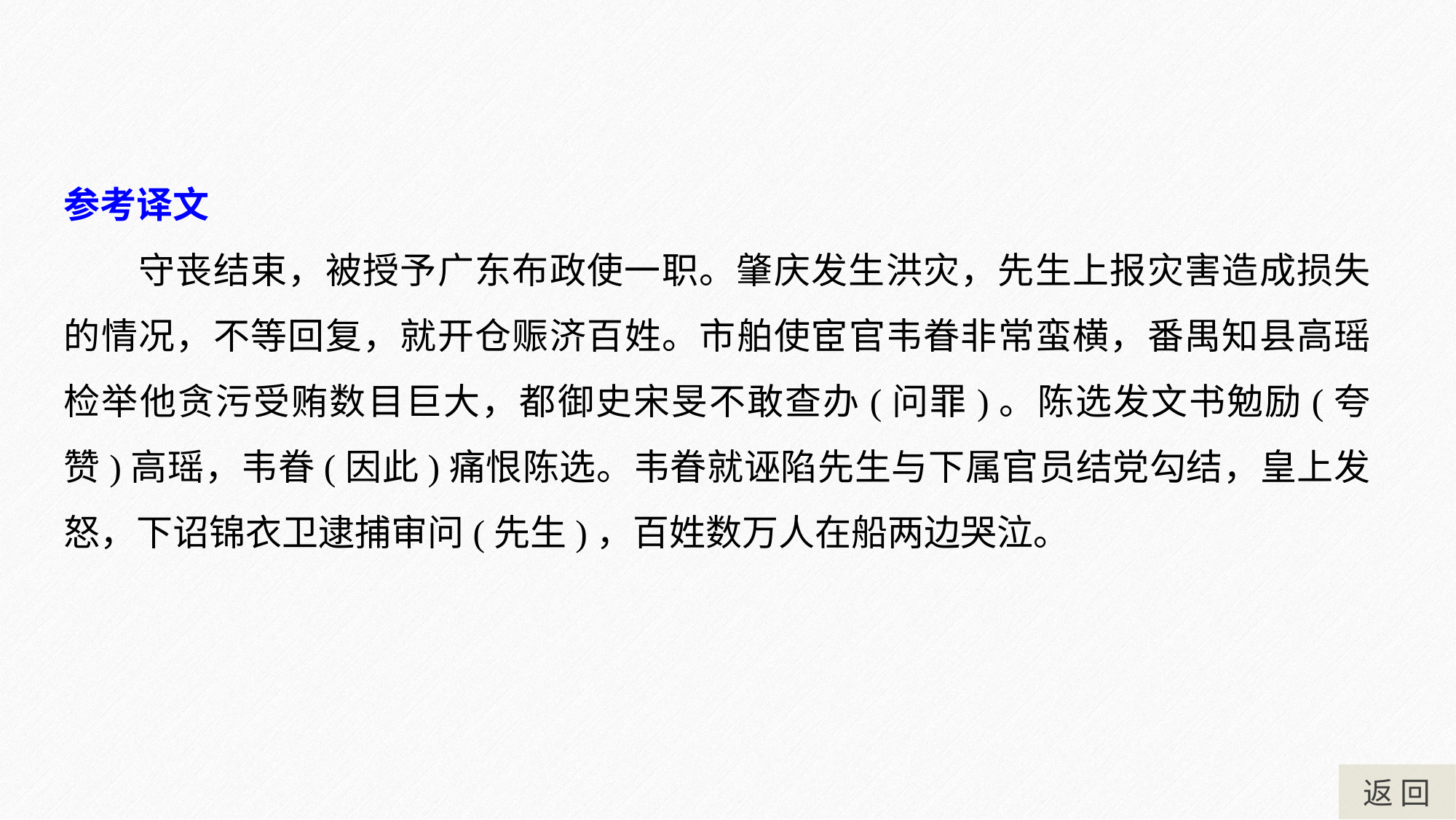

参考译文
守丧结束，被授予广东布政使一职。肇庆发生洪灾，先生上报灾害造成损失的情况，不等回复，就开仓赈济百姓。市舶使宦官韦眷非常蛮横，番禺知县高瑶检举他贪污受贿数目巨大，都御史宋旻不敢查办(问罪)。陈选发文书勉励(夸赞)高瑶，韦眷(因此)痛恨陈选。韦眷就诬陷先生与下属官员结党勾结，皇上发怒，下诏锦衣卫逮捕审问(先生)，百姓数万人在船两边哭泣。
返 回